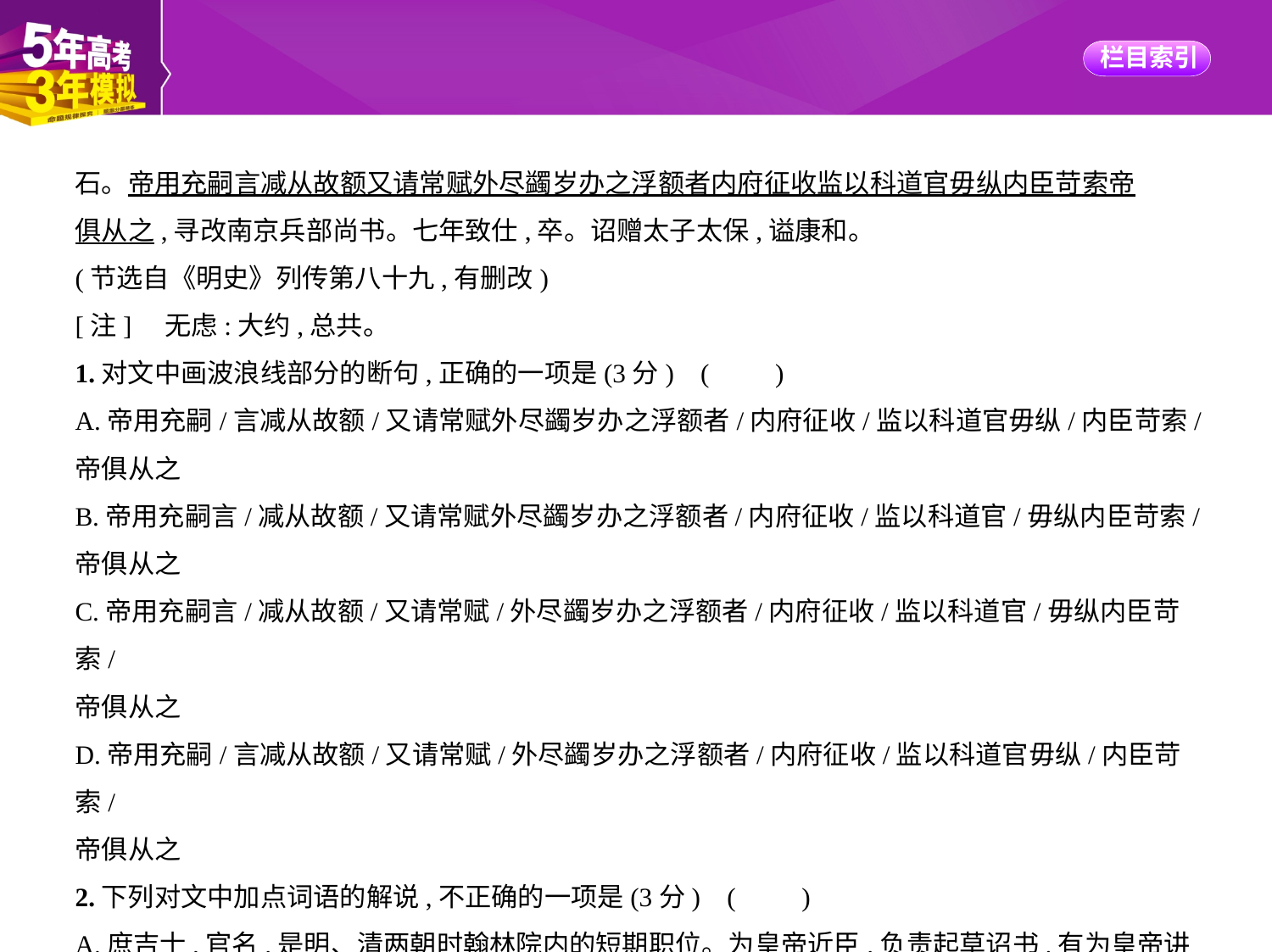

石。帝用充嗣言减从故额又请常赋外尽蠲岁办之浮额者内府征收监以科道官毋纵内臣苛索帝
俱从之,寻改南京兵部尚书。七年致仕,卒。诏赠太子太保,谥康和。
(节选自《明史》列传第八十九,有删改)
[注]　无虑:大约,总共。
1.对文中画波浪线部分的断句,正确的一项是(3分) (　　)
A.帝用充嗣/言减从故额/又请常赋外尽蠲岁办之浮额者/内府征收/监以科道官毋纵/内臣苛索/
帝俱从之
B.帝用充嗣言/减从故额/又请常赋外尽蠲岁办之浮额者/内府征收/监以科道官/毋纵内臣苛索/
帝俱从之
C.帝用充嗣言/减从故额/又请常赋/外尽蠲岁办之浮额者/内府征收/监以科道官/毋纵内臣苛索/
帝俱从之
D.帝用充嗣/言减从故额/又请常赋/外尽蠲岁办之浮额者/内府征收/监以科道官毋纵/内臣苛索/
帝俱从之
2.下列对文中加点词语的解说,不正确的一项是(3分) (　　)
A.庶吉士,官名,是明、清两朝时翰林院内的短期职位。为皇帝近臣,负责起草诏书,有为皇帝讲